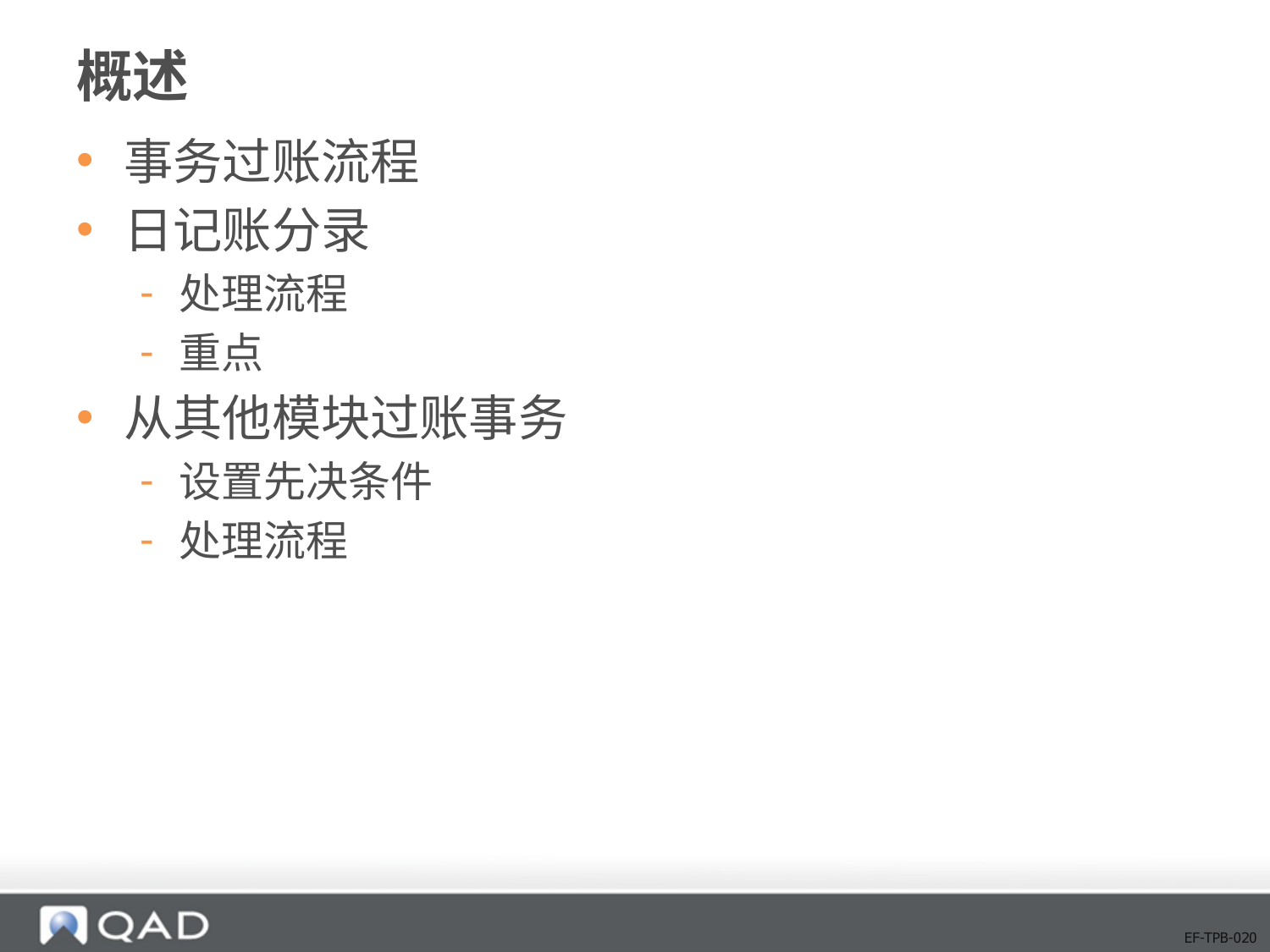

# 概述
事务过账流程
日记账分录
处理流程
重点
从其他模块过账事务
设置先决条件
处理流程
EF-TPB-020